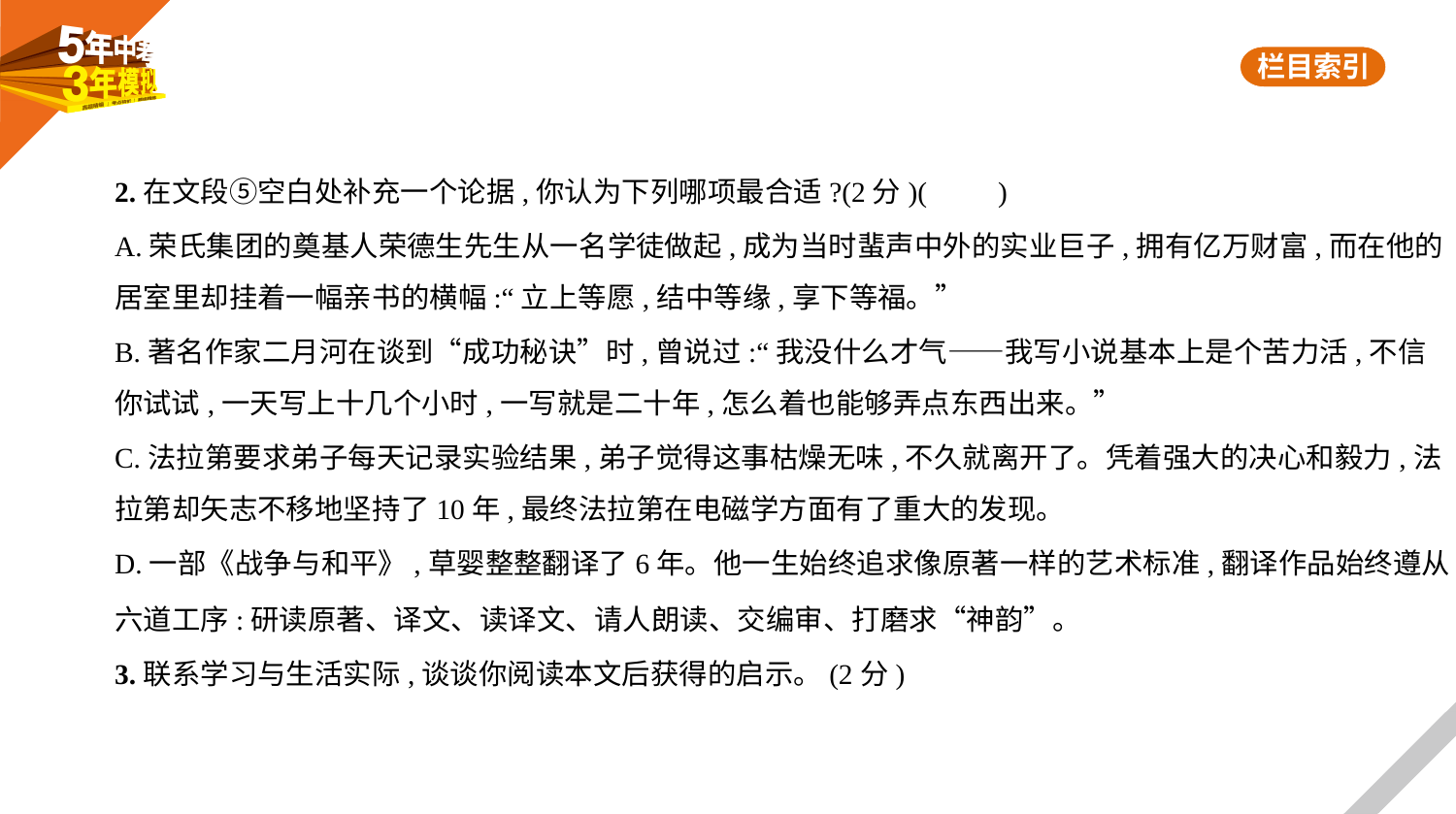

2.在文段⑤空白处补充一个论据,你认为下列哪项最合适?(2分)(　　)
A.荣氏集团的奠基人荣德生先生从一名学徒做起,成为当时蜚声中外的实业巨子,拥有亿万财富,而在他的
居室里却挂着一幅亲书的横幅:“立上等愿,结中等缘,享下等福。”
B.著名作家二月河在谈到“成功秘诀”时,曾说过:“我没什么才气——我写小说基本上是个苦力活,不信
你试试,一天写上十几个小时,一写就是二十年,怎么着也能够弄点东西出来。”
C.法拉第要求弟子每天记录实验结果,弟子觉得这事枯燥无味,不久就离开了。凭着强大的决心和毅力,法
拉第却矢志不移地坚持了10年,最终法拉第在电磁学方面有了重大的发现。
D.一部《战争与和平》,草婴整整翻译了6年。他一生始终追求像原著一样的艺术标准,翻译作品始终遵从
六道工序:研读原著、译文、读译文、请人朗读、交编审、打磨求“神韵”。
3.联系学习与生活实际,谈谈你阅读本文后获得的启示。(2分)